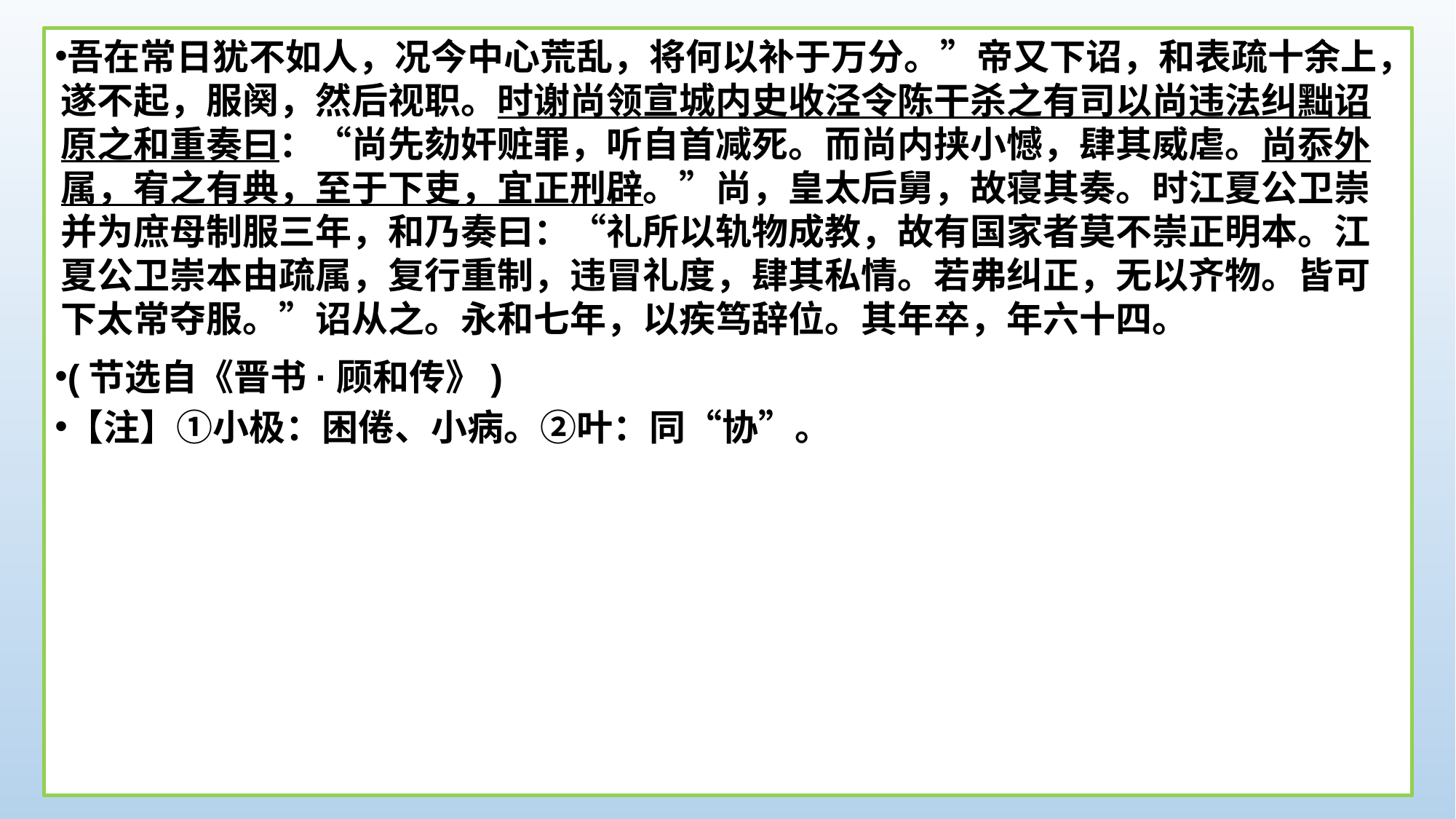

吾在常日犹不如人，况今中心荒乱，将何以补于万分。”帝又下诏，和表疏十余上，遂不起，服阕，然后视职。时谢尚领宣城内史收泾令陈干杀之有司以尚违法纠黜诏原之和重奏曰：“尚先劾奸赃罪，听自首减死。而尚内挟小憾，肆其威虐。尚忝外属，宥之有典，至于下吏，宜正刑辟。”尚，皇太后舅，故寝其奏。时江夏公卫崇并为庶母制服三年，和乃奏曰：“礼所以轨物成教，故有国家者莫不崇正明本。江夏公卫崇本由疏属，复行重制，违冒礼度，肆其私情。若弗纠正，无以齐物。皆可下太常夺服。”诏从之。永和七年，以疾笃辞位。其年卒，年六十四。
(节选自《晋书·顾和传》)
【注】①小极：困倦、小病。②叶：同“协”。